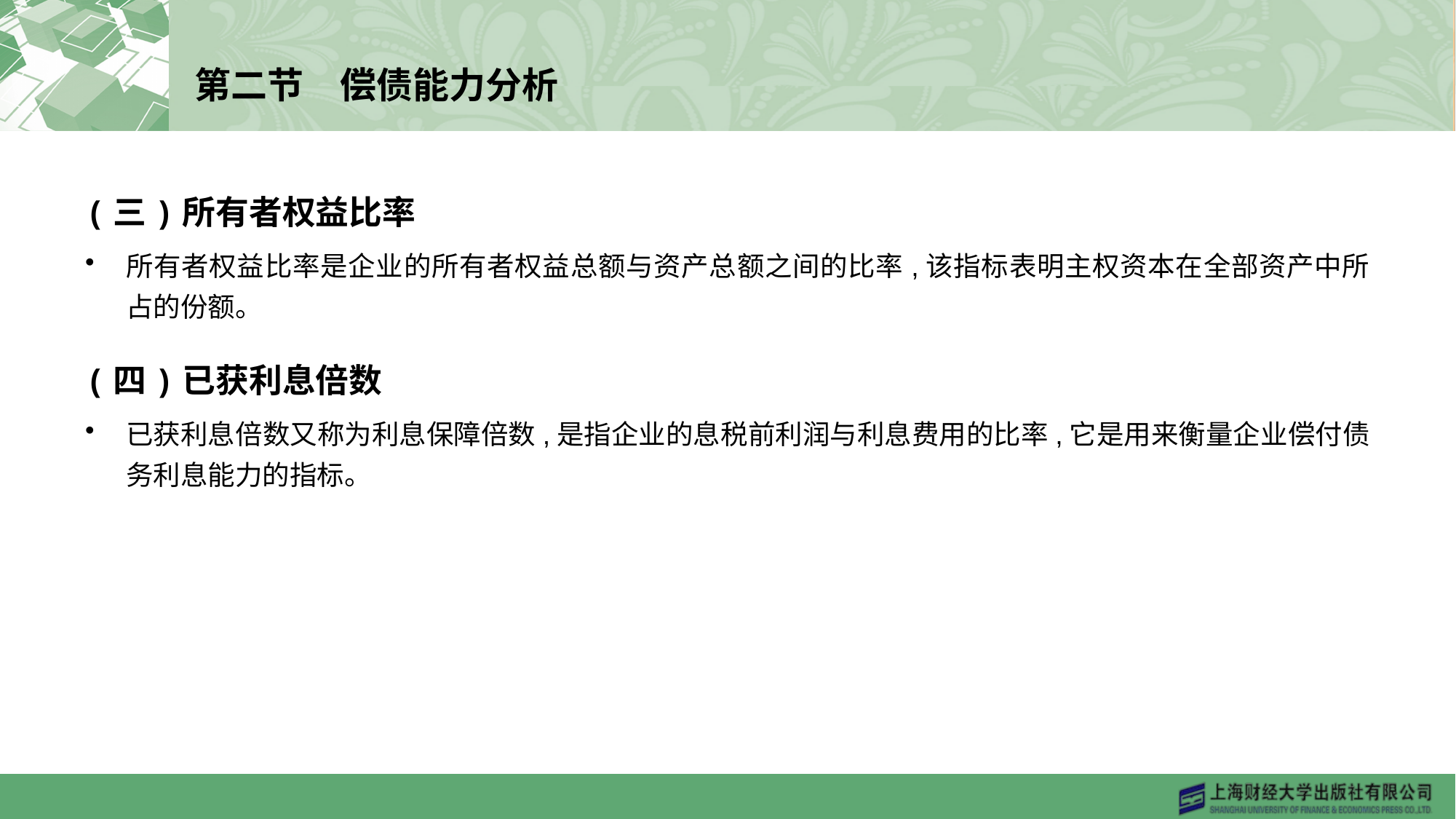

# 第二节　偿债能力分析
(三)所有者权益比率
所有者权益比率是企业的所有者权益总额与资产总额之间的比率,该指标表明主权资本在全部资产中所占的份额。
(四)已获利息倍数
已获利息倍数又称为利息保障倍数,是指企业的息税前利润与利息费用的比率,它是用来衡量企业偿付债务利息能力的指标。